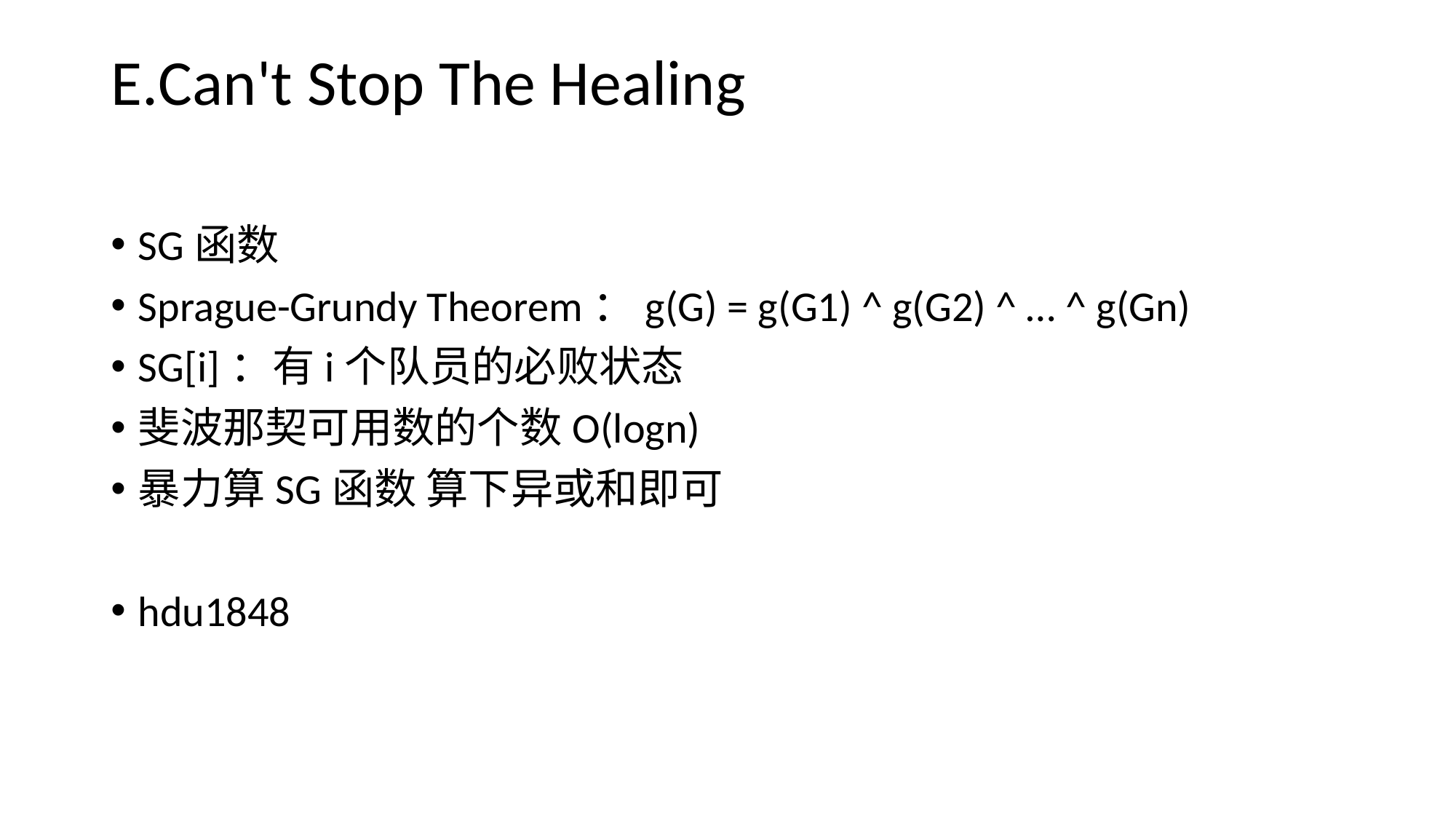

# E.Can't Stop The Healing
SG函数
Sprague-Grundy Theorem：g(G) = g(G1) ^ g(G2) ^ … ^ g(Gn)
SG[i]：有i个队员的必败状态
斐波那契可用数的个数O(logn)
暴力算SG函数 算下异或和即可

hdu1848